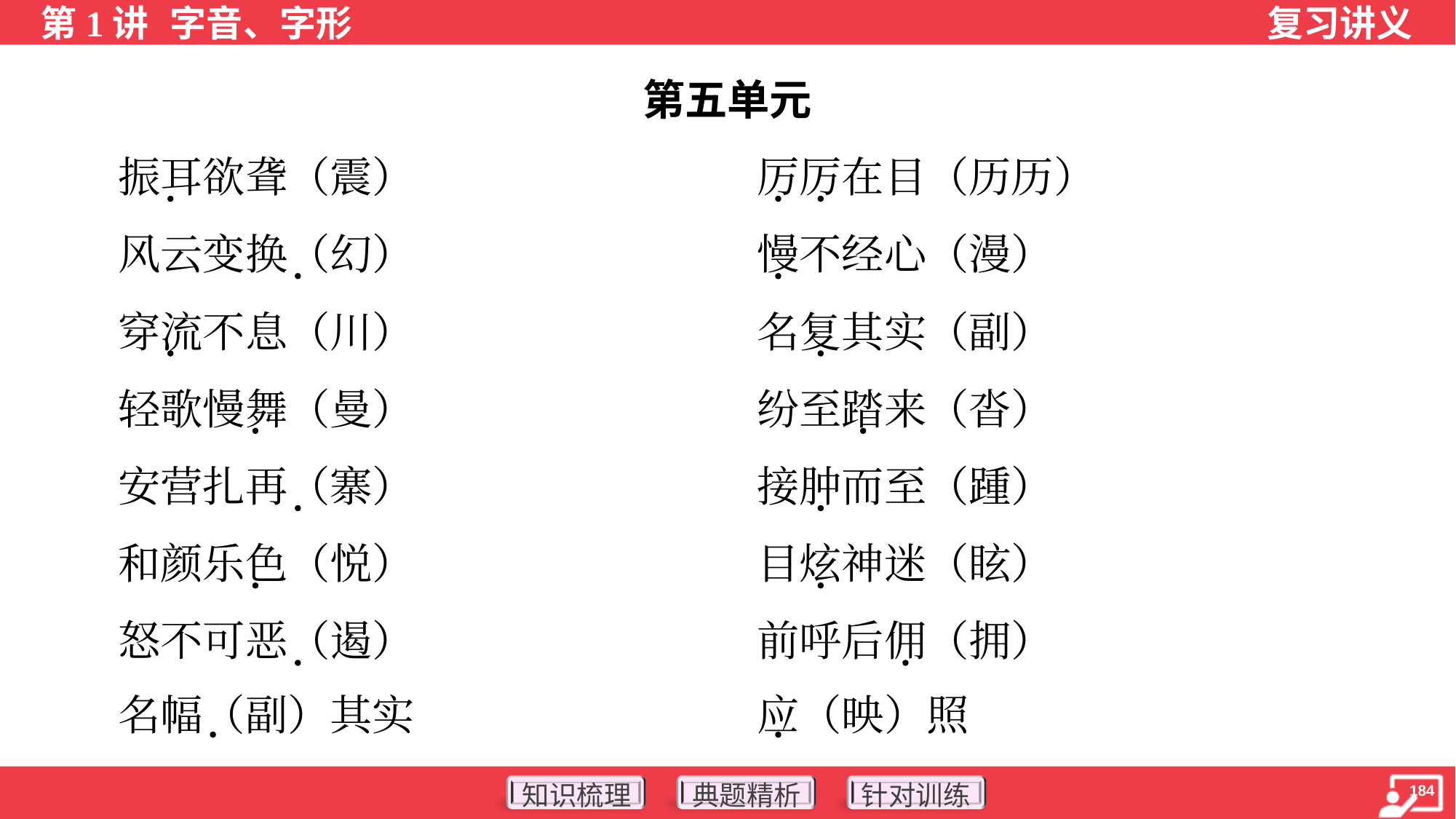

第五单元
    振耳欲聋（震）	厉厉在目（历历）
    风云变换（幻）	慢不经心（漫）
    穿流不息（川）	名复其实（副）
    轻歌慢舞（曼）	纷至踏来（沓）
    安营扎再（寨）	接肿而至（踵）
    和颜乐色（悦）	目炫神迷（眩）
    怒不可恶（遏）	前呼后佣（拥）
    名幅（副）其实	应（映）照